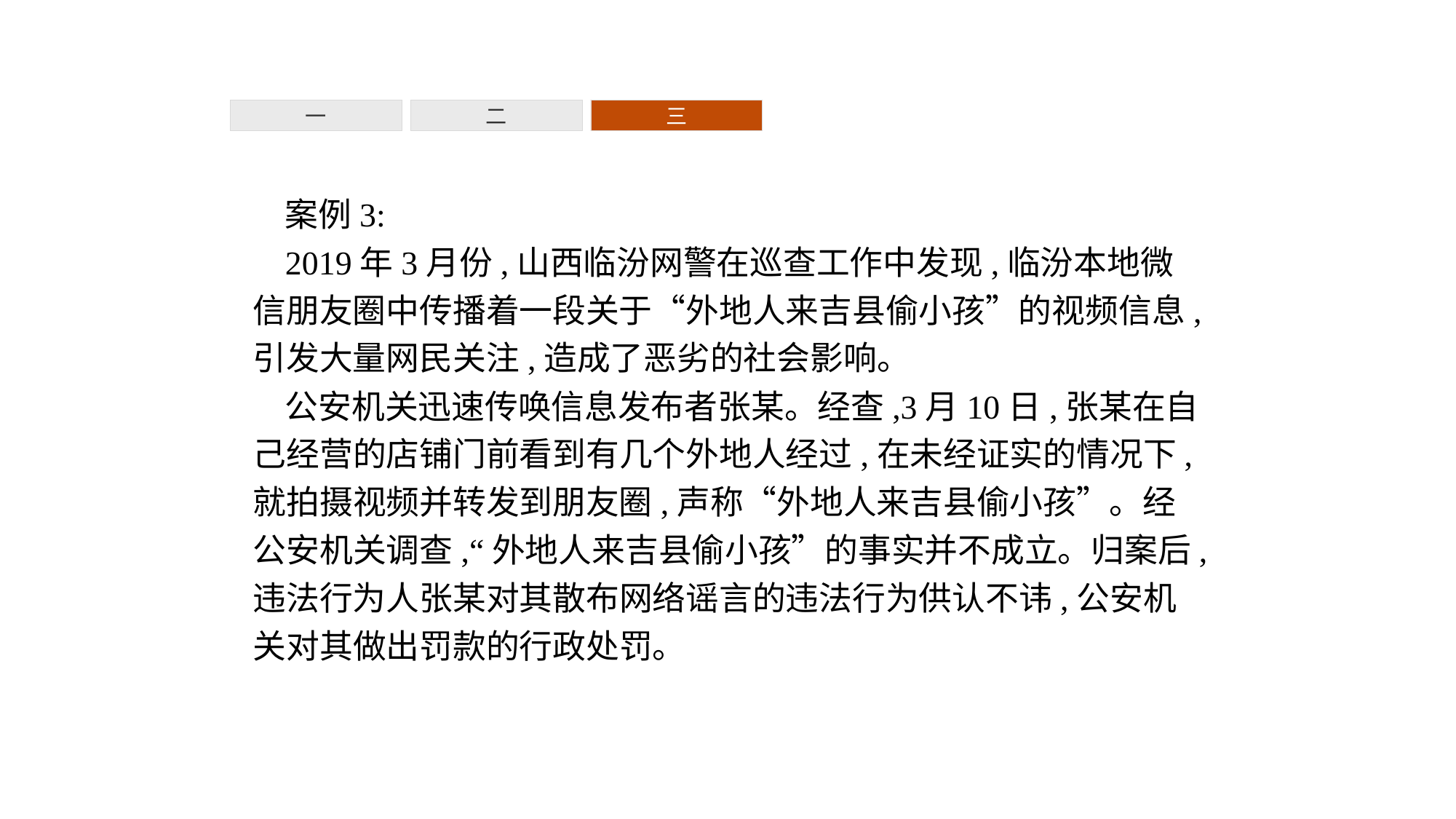

一
二
三
案例3:
2019年3月份,山西临汾网警在巡查工作中发现,临汾本地微信朋友圈中传播着一段关于“外地人来吉县偷小孩”的视频信息,引发大量网民关注,造成了恶劣的社会影响。
公安机关迅速传唤信息发布者张某。经查,3月10日,张某在自己经营的店铺门前看到有几个外地人经过,在未经证实的情况下,就拍摄视频并转发到朋友圈,声称“外地人来吉县偷小孩”。经公安机关调查,“外地人来吉县偷小孩”的事实并不成立。归案后,违法行为人张某对其散布网络谣言的违法行为供认不讳,公安机关对其做出罚款的行政处罚。